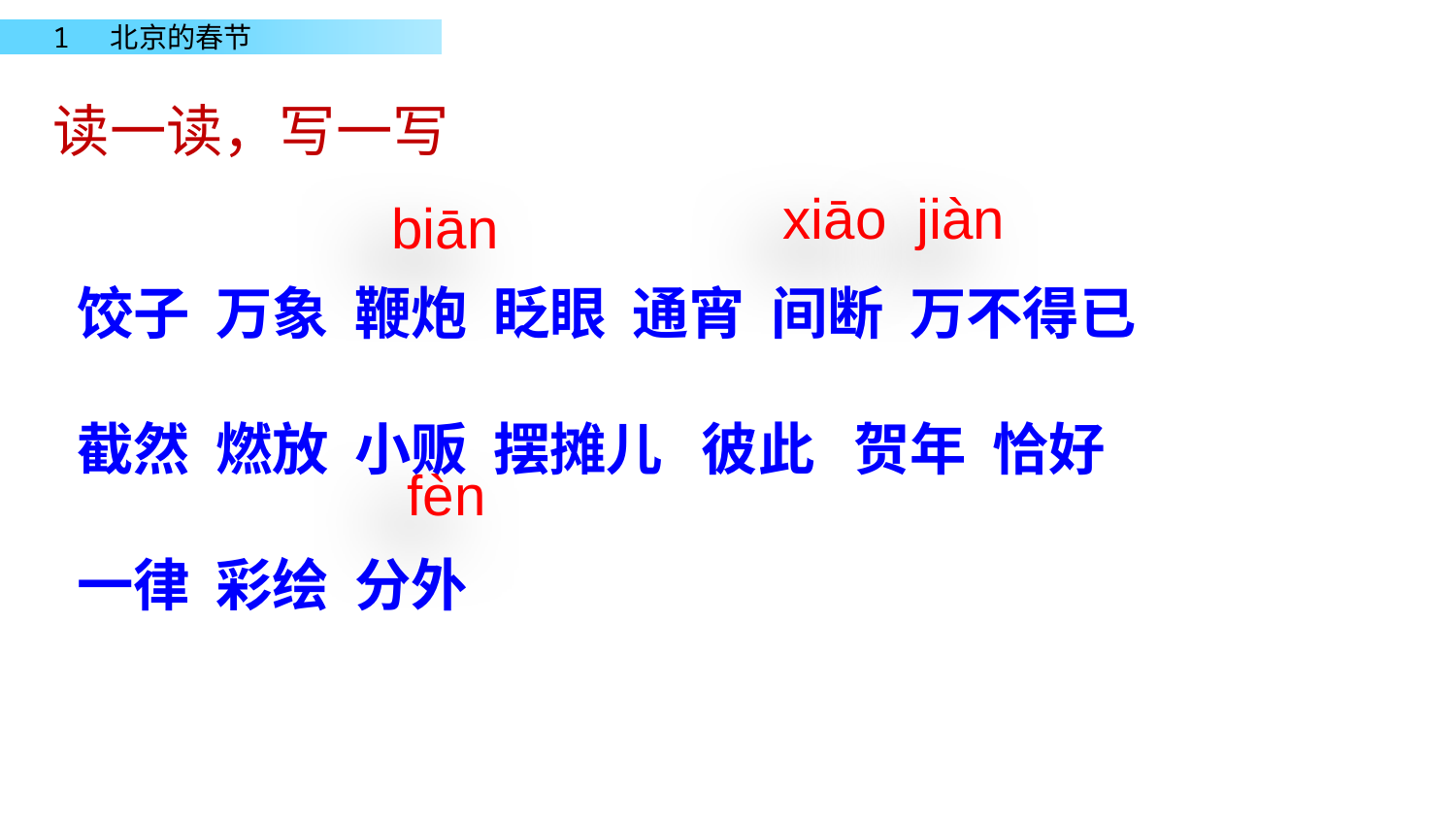

读一读，写一写

xiāo
jiàn
biān
饺子  万象  鞭炮  眨眼  通宵  间断  万不得已
截然  燃放  小贩  摆摊儿   彼此   贺年  恰好
一律  彩绘  分外
fèn